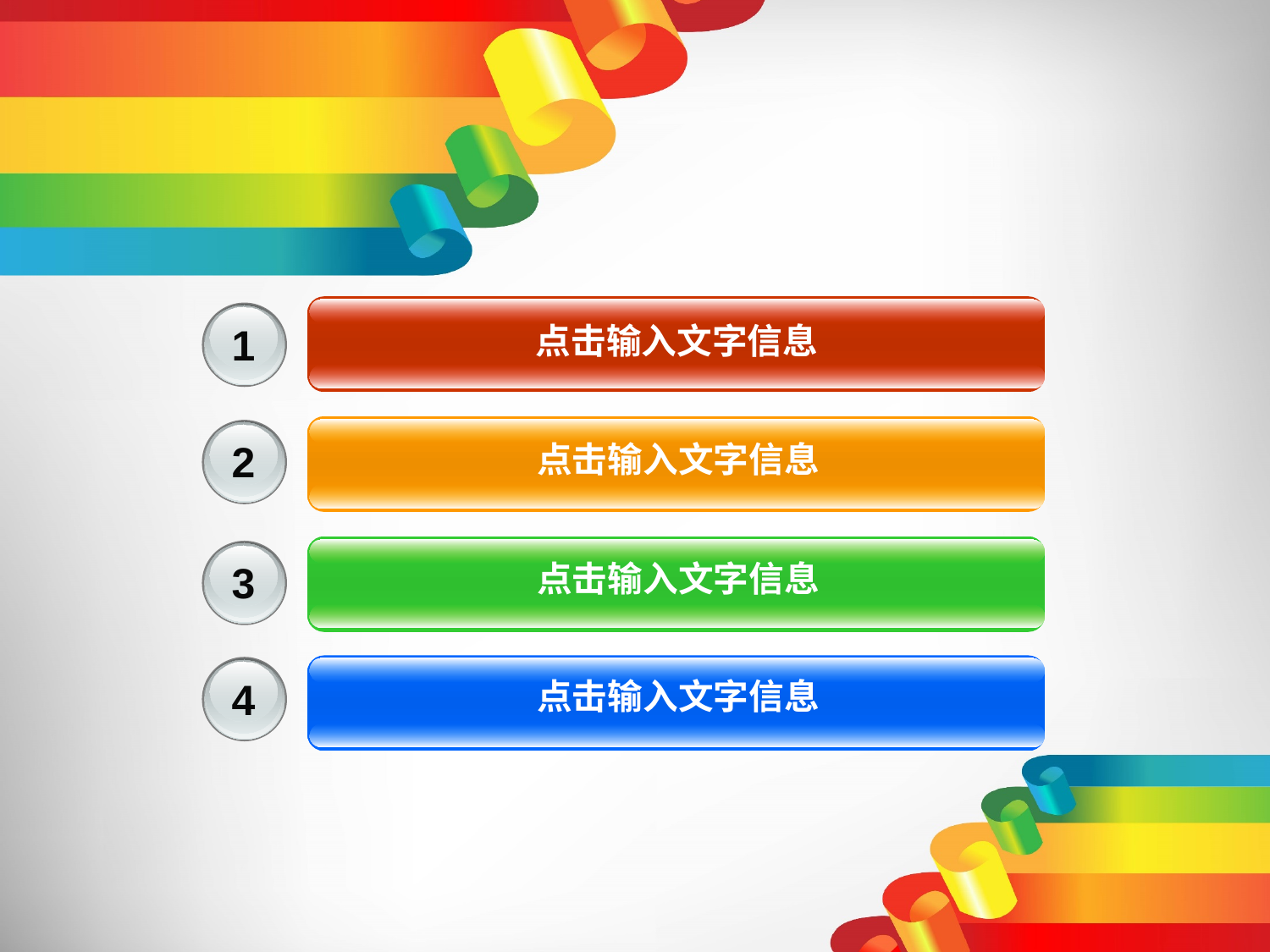

1
点击输入文字信息

2
点击输入文字信息

3
点击输入文字信息

4
点击输入文字信息